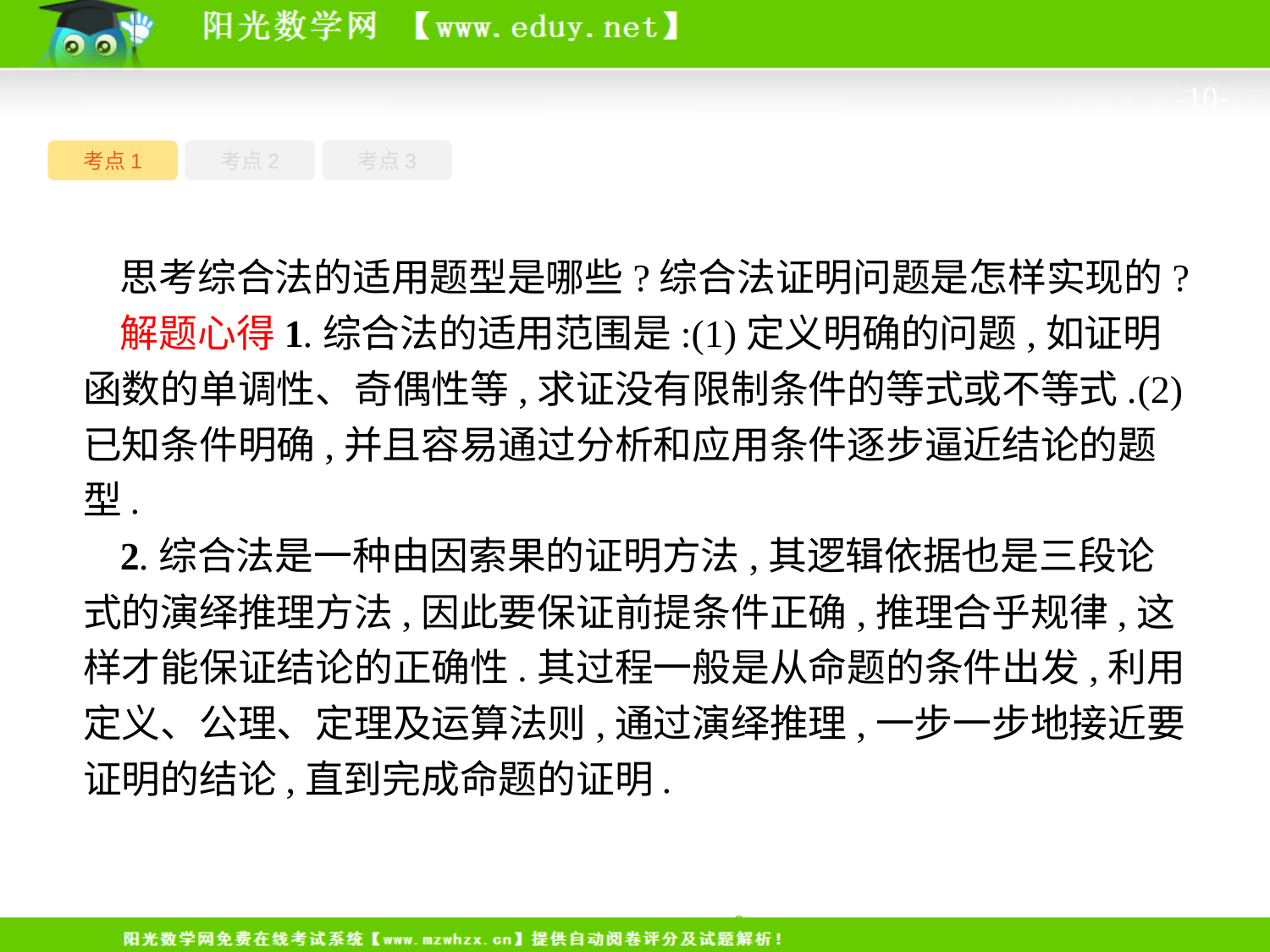

-10-
考点1
考点3
考点2
思考综合法的适用题型是哪些?综合法证明问题是怎样实现的?
解题心得1.综合法的适用范围是:(1)定义明确的问题,如证明函数的单调性、奇偶性等,求证没有限制条件的等式或不等式.(2)已知条件明确,并且容易通过分析和应用条件逐步逼近结论的题型.
2.综合法是一种由因索果的证明方法,其逻辑依据也是三段论式的演绎推理方法,因此要保证前提条件正确,推理合乎规律,这样才能保证结论的正确性.其过程一般是从命题的条件出发,利用定义、公理、定理及运算法则,通过演绎推理,一步一步地接近要证明的结论,直到完成命题的证明.